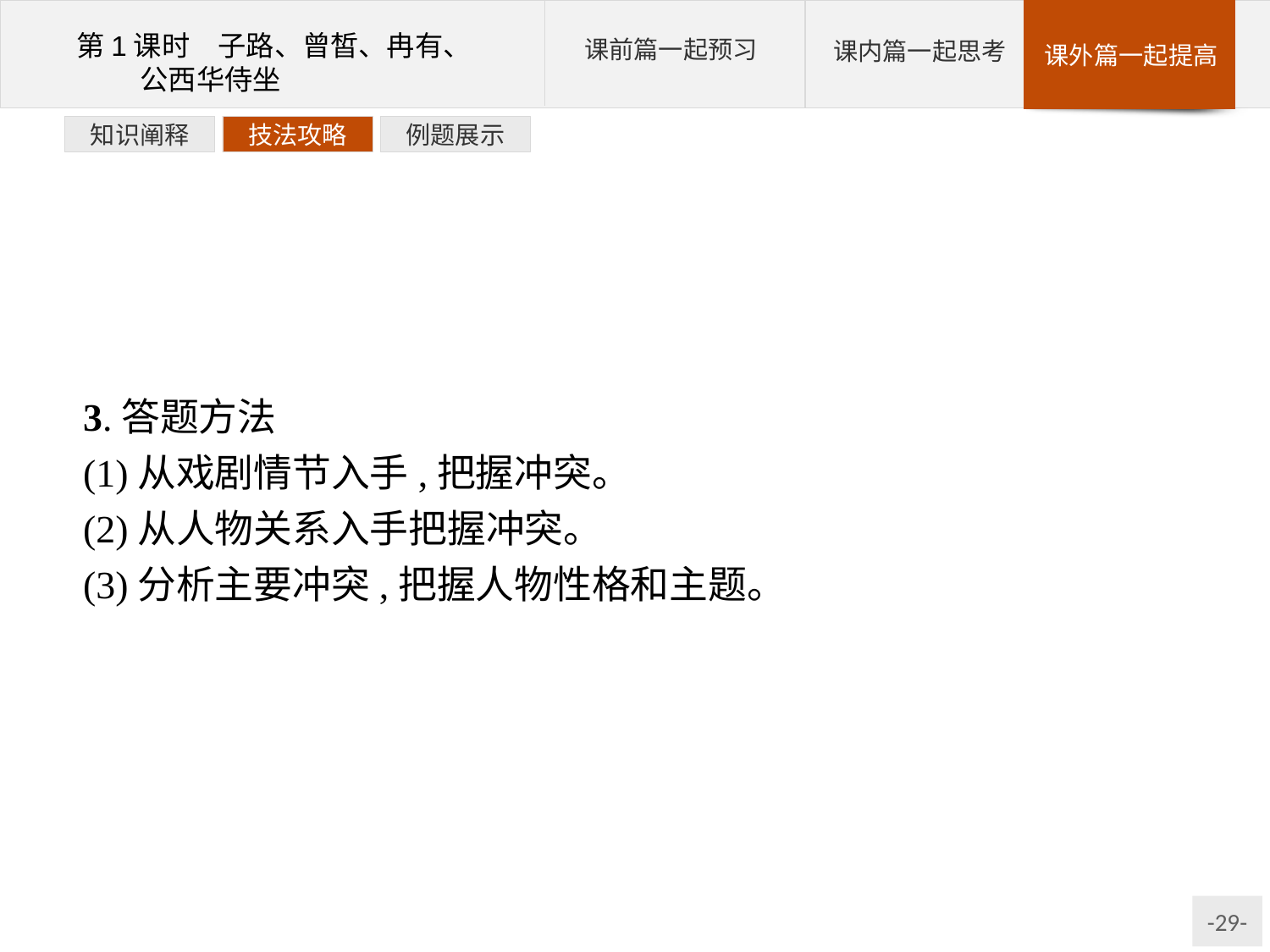

例题展示
技法攻略
知识阐释
3.答题方法
(1)从戏剧情节入手,把握冲突。
(2)从人物关系入手把握冲突。
(3)分析主要冲突,把握人物性格和主题。